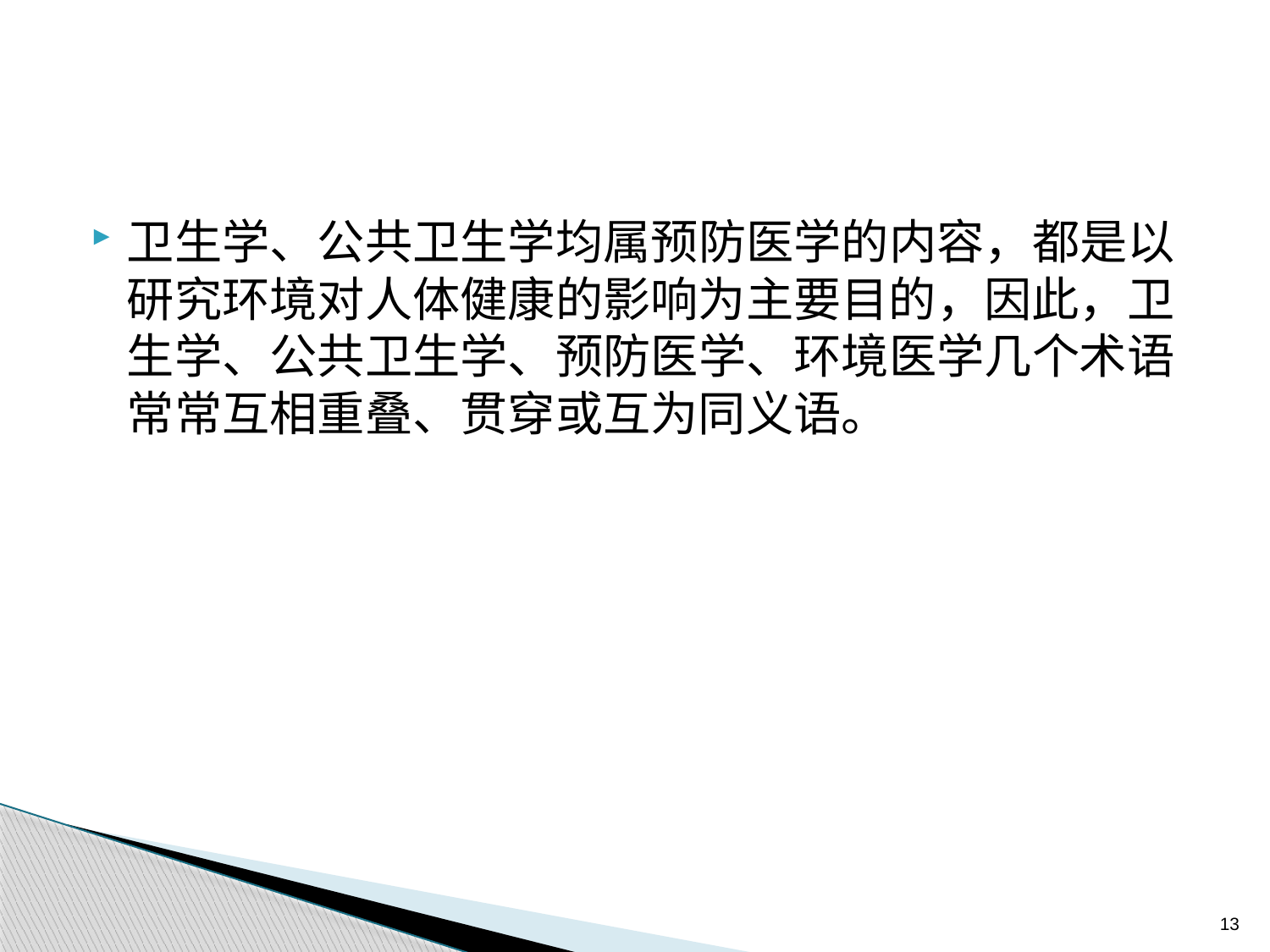

#
卫生学、公共卫生学均属预防医学的内容，都是以研究环境对人体健康的影响为主要目的，因此，卫生学、公共卫生学、预防医学、环境医学几个术语常常互相重叠、贯穿或互为同义语。
13